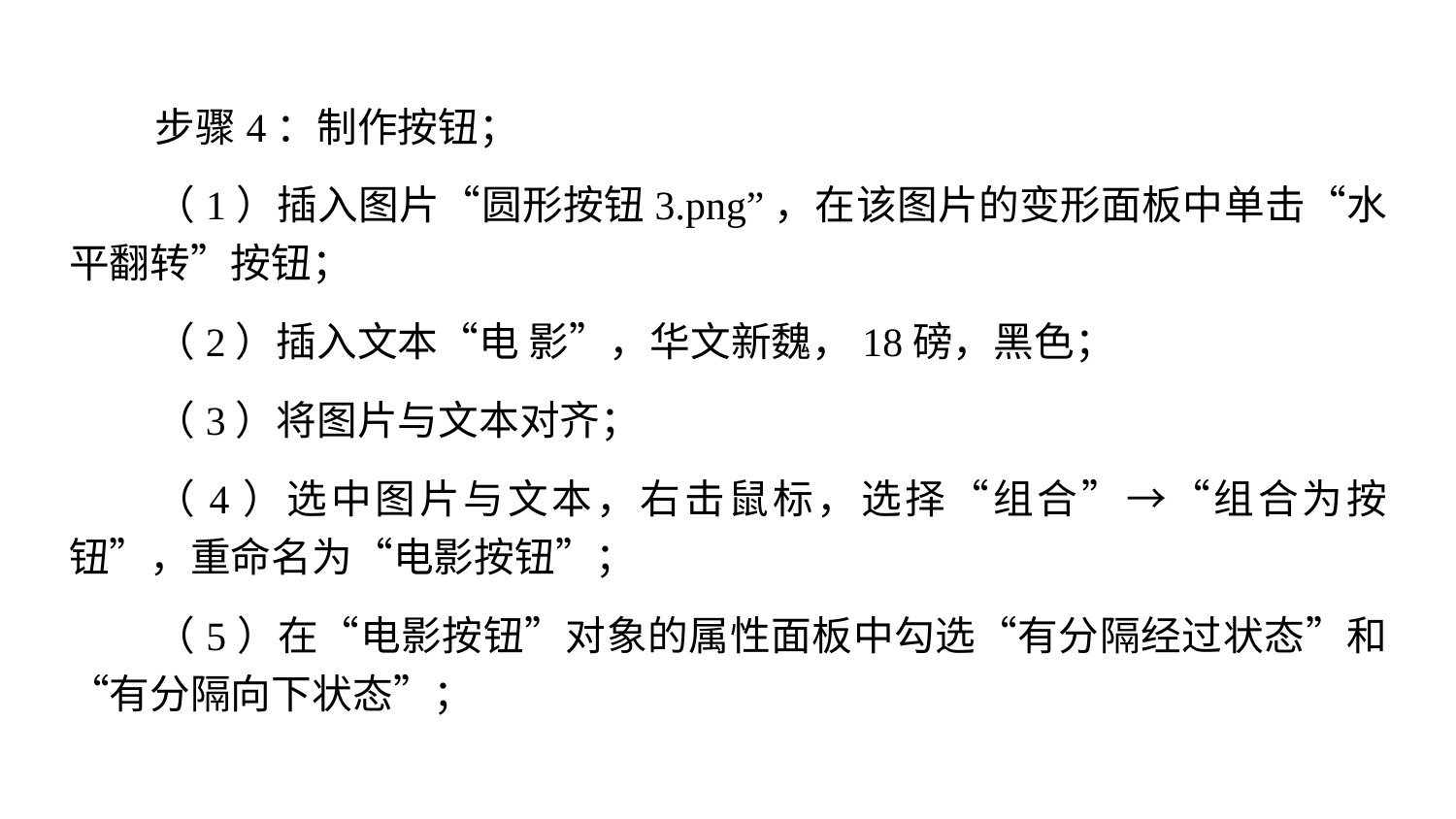

步骤4：制作按钮；
（1）插入图片“圆形按钮3.png”，在该图片的变形面板中单击“水平翻转”按钮；
（2）插入文本“电 影”，华文新魏，18磅，黑色；
（3）将图片与文本对齐；
（4）选中图片与文本，右击鼠标，选择“组合”→“组合为按钮”，重命名为“电影按钮”；
（5）在“电影按钮”对象的属性面板中勾选“有分隔经过状态”和“有分隔向下状态”；